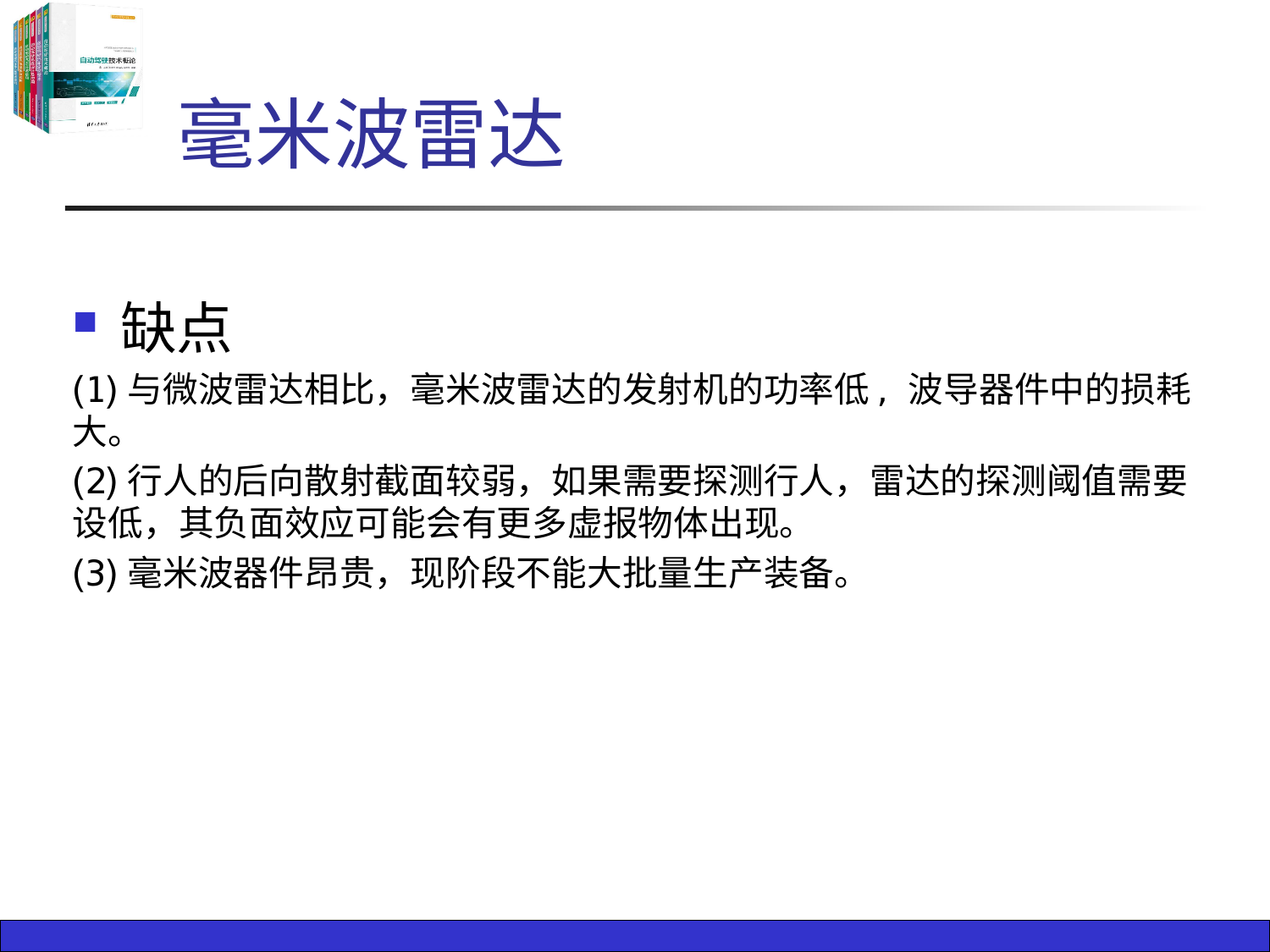

# 毫米波雷达
缺点
(1)与微波雷达相比，毫米波雷达的发射机的功率低, 波导器件中的损耗大。
(2)行人的后向散射截面较弱，如果需要探测行人，雷达的探测阈值需要设低，其负面效应可能会有更多虚报物体出现。
(3)毫米波器件昂贵，现阶段不能大批量生产装备。